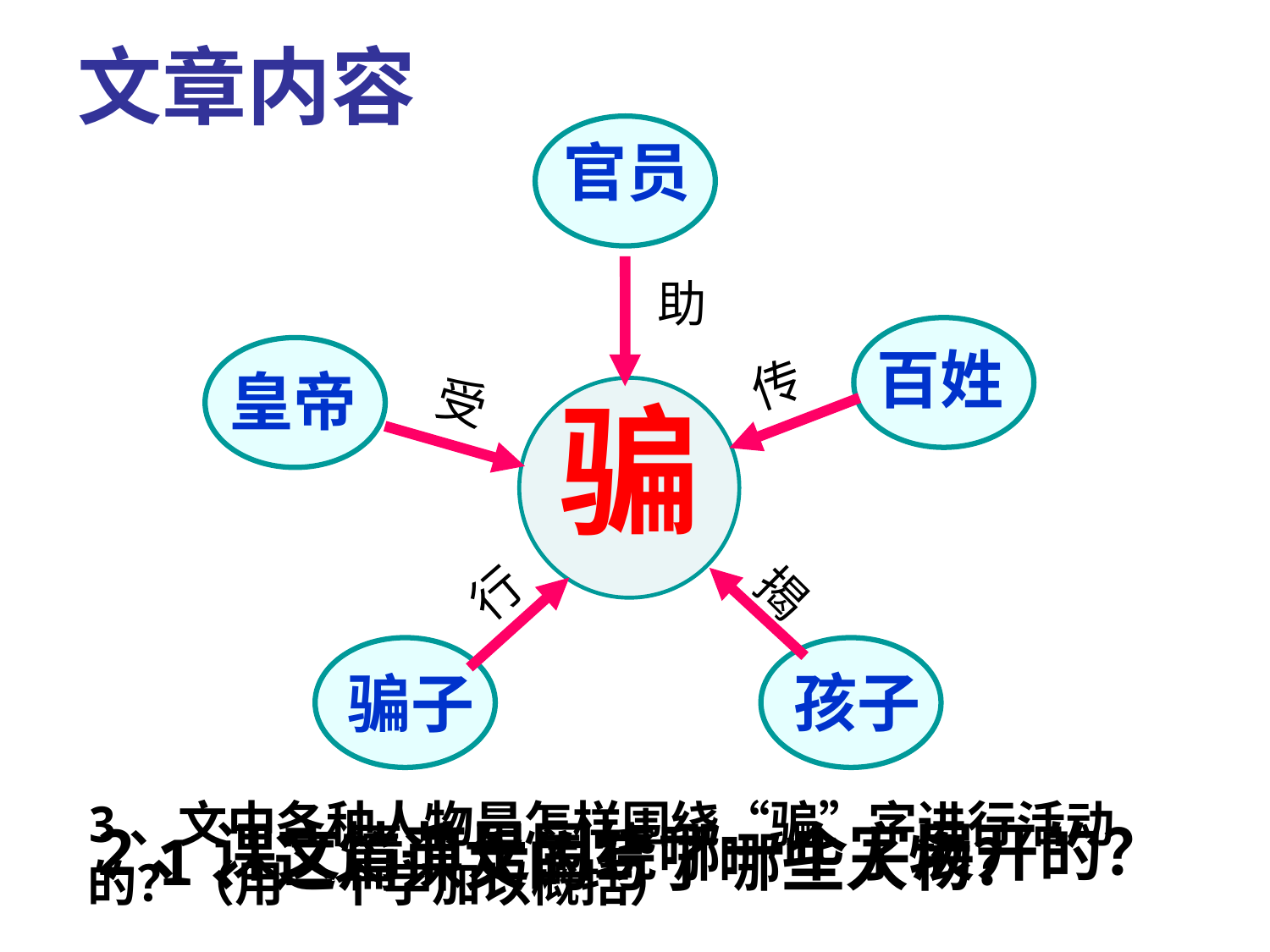

文章内容

官员

百姓

皇帝

孩子
骗子

骗

助
传
受
揭
行

3、文中各种人物是怎样围绕“骗”字进行活动的？（用一个字加以概括）
2、课文情节是围绕哪一个字展开的？
1、这篇课文的写了哪些人物？